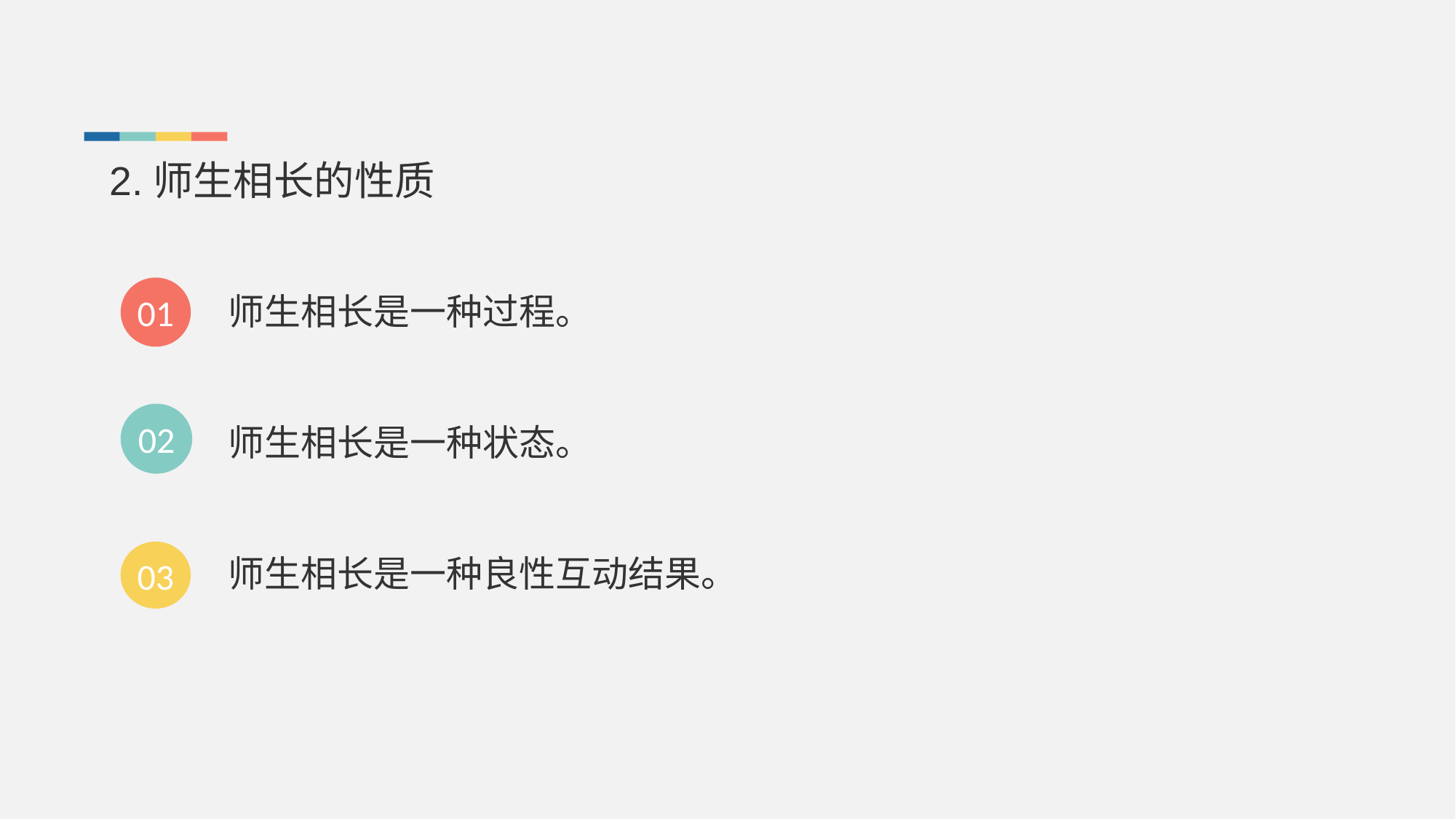

2.师生相长的性质

师生相长是一种过程。

师生相长是一种状态。

师生相长是一种良性互动结果。
01
02
03